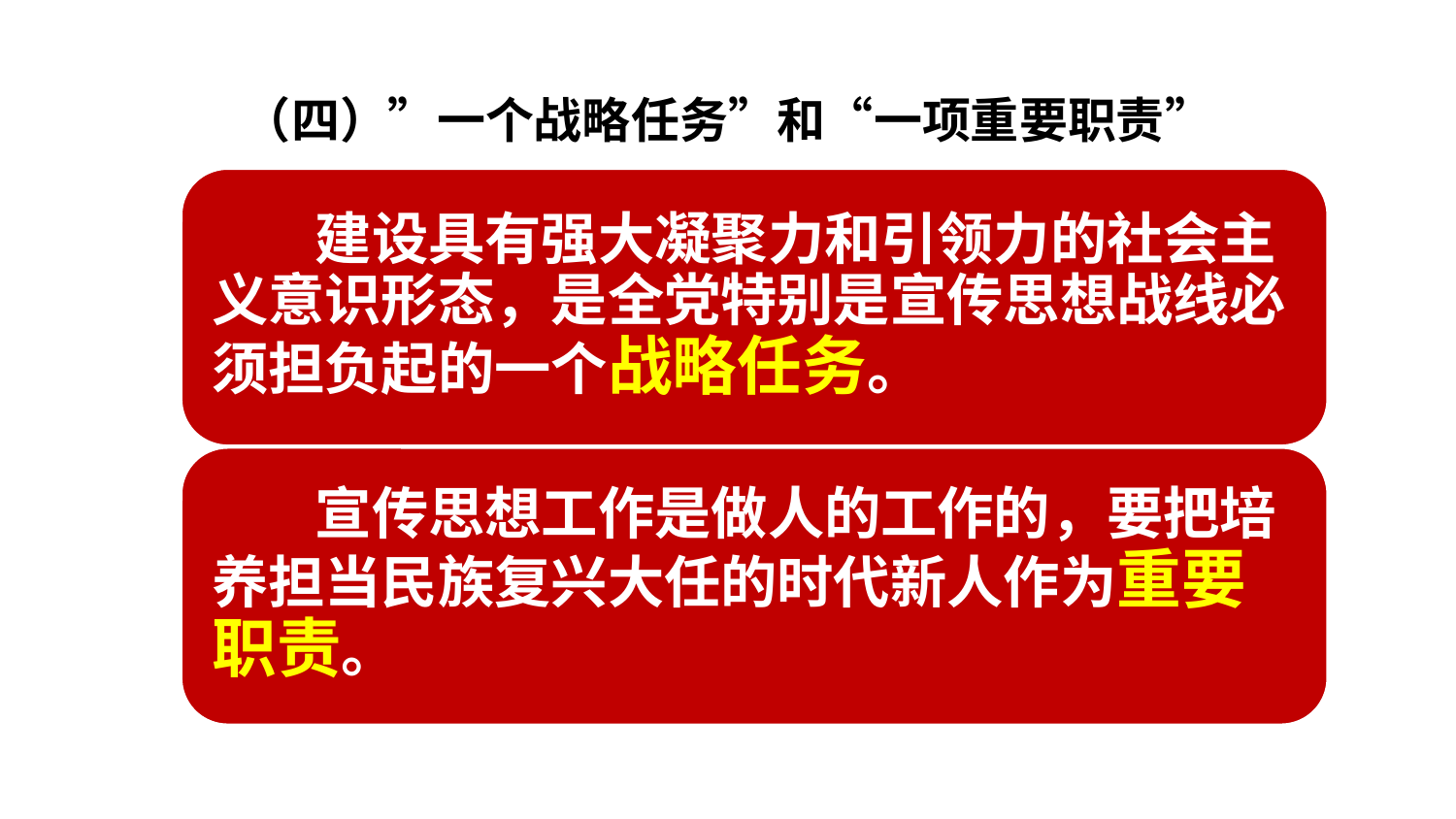

（四）”一个战略任务”和“一项重要职责”
       建设具有强大凝聚力和引领力的社会主义意识形态，是全党特别是宣传思想战线必须担负起的一个战略任务。
       宣传思想工作是做人的工作的，要把培养担当民族复兴大任的时代新人作为重要职责。